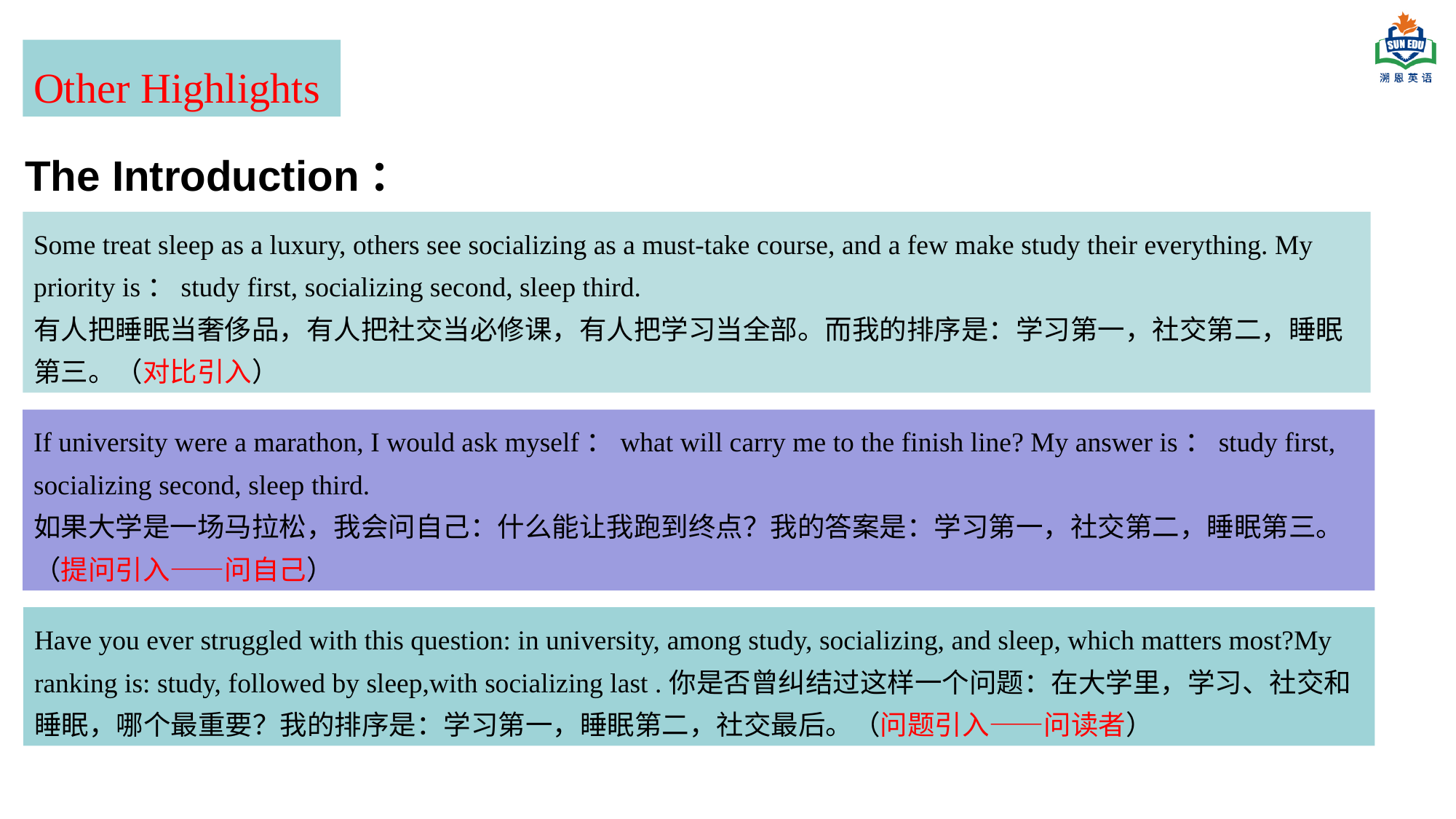

Other Highlights
The Introduction：
Some treat sleep as a luxury, others see socializing as a must-take course, and a few make study their everything. My priority is：study first, socializing second, sleep third.
有人把睡眠当奢侈品，有人把社交当必修课，有人把学习当全部。而我的排序是：学习第一，社交第二，睡眠第三。（对比引入）
If university were a marathon, I would ask myself：what will carry me to the finish line? My answer is：study first, socializing second, sleep third.
如果大学是一场马拉松，我会问自己：什么能让我跑到终点？我的答案是：学习第一，社交第二，睡眠第三。（提问引入——问自己）
Have you ever struggled with this question: in university, among study, socializing, and sleep, which matters most?My ranking is: study, followed by sleep,with socializing last .你是否曾纠结过这样一个问题：在大学里，学习、社交和睡眠，哪个最重要？我的排序是：学习第一，睡眠第二，社交最后。（问题引入——问读者）